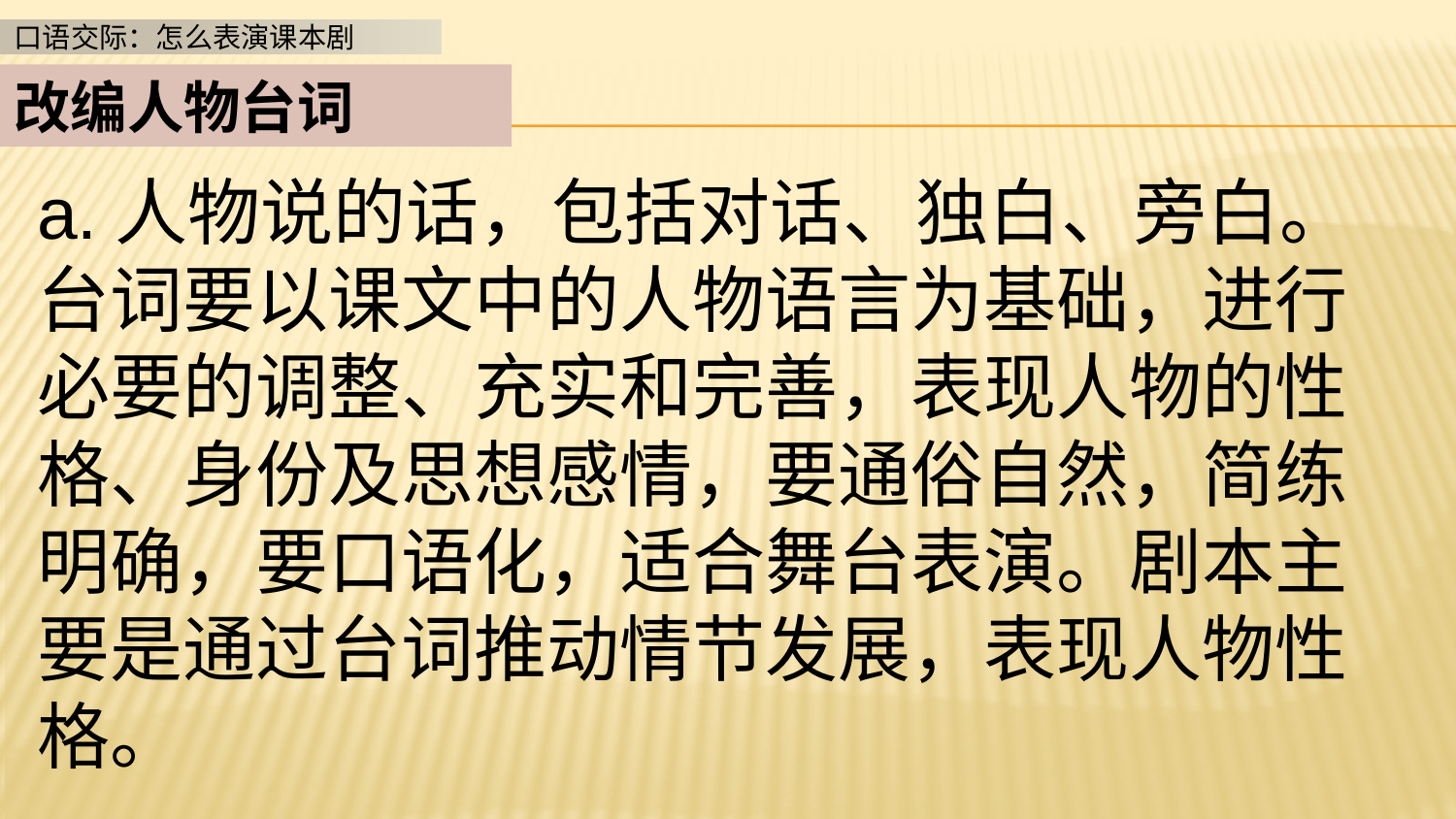

改编人物台词
a.人物说的话，包括对话、独白、旁白。台词要以课文中的人物语言为基础，进行必要的调整、充实和完善，表现人物的性格、身份及思想感情，要通俗自然，简练明确，要口语化，适合舞台表演。剧本主要是通过台词推动情节发展，表现人物性格。